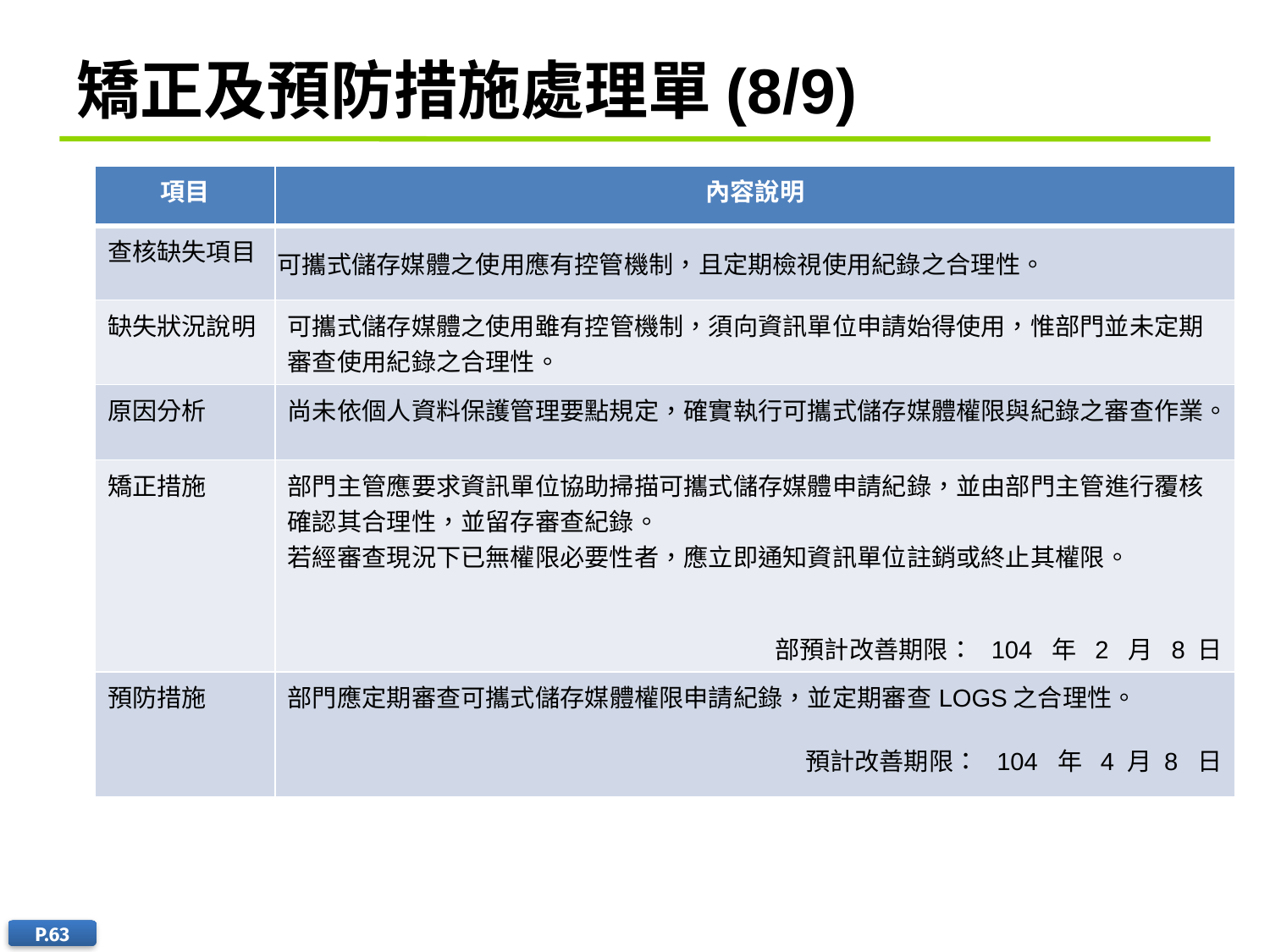

# 矯正及預防措施處理單(8/9)
| 項目 | 內容說明 |
| --- | --- |
| 查核缺失項目 | 可攜式儲存媒體之使用應有控管機制，且定期檢視使用紀錄之合理性。 |
| 缺失狀況說明 | 可攜式儲存媒體之使用雖有控管機制，須向資訊單位申請始得使用，惟部門並未定期審查使用紀錄之合理性。 |
| 原因分析 | 尚未依個人資料保護管理要點規定，確實執行可攜式儲存媒體權限與紀錄之審查作業。 |
| 矯正措施 | 部門主管應要求資訊單位協助掃描可攜式儲存媒體申請紀錄，並由部門主管進行覆核確認其合理性，並留存審查紀錄。 若經審查現況下已無權限必要性者，應立即通知資訊單位註銷或終止其權限。 部預計改善期限： 104 年 2 月 8 日 |
| 預防措施 | 部門應定期審查可攜式儲存媒體權限申請紀錄，並定期審查LOGS之合理性。 預計改善期限： 104 年 4 月 8 日 |